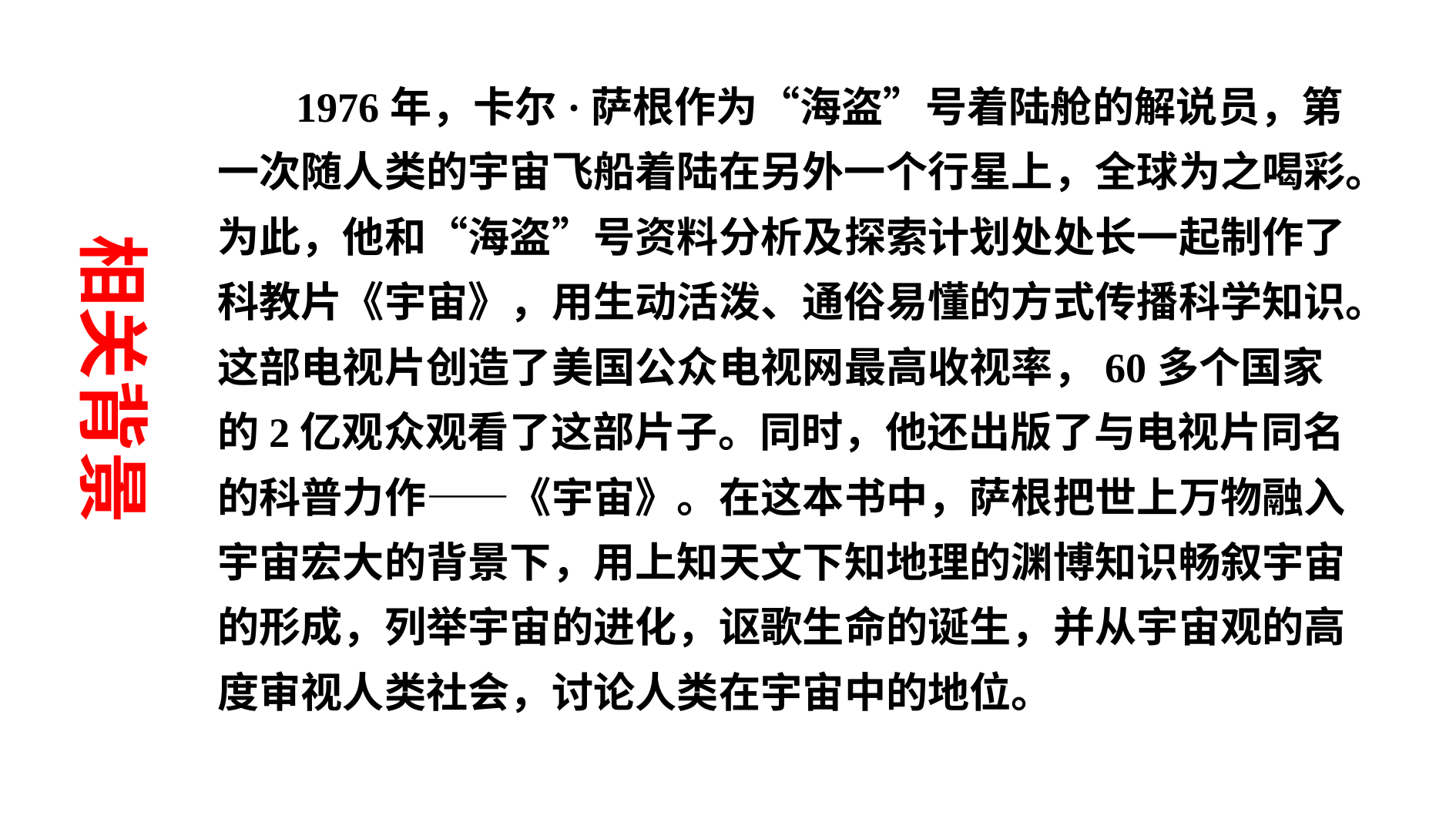

相关背景
  1976年，卡尔·萨根作为“海盗”号着陆舱的解说员，第一次随人类的宇宙飞船着陆在另外一个行星上，全球为之喝彩。为此，他和“海盗”号资料分析及探索计划处处长一起制作了科教片《宇宙》，用生动活泼、通俗易懂的方式传播科学知识。这部电视片创造了美国公众电视网最高收视率，60多个国家的2亿观众观看了这部片子。同时，他还出版了与电视片同名的科普力作——《宇宙》。在这本书中，萨根把世上万物融入宇宙宏大的背景下，用上知天文下知地理的渊博知识畅叙宇宙的形成，列举宇宙的进化，讴歌生命的诞生，并从宇宙观的高度审视人类社会，讨论人类在宇宙中的地位。